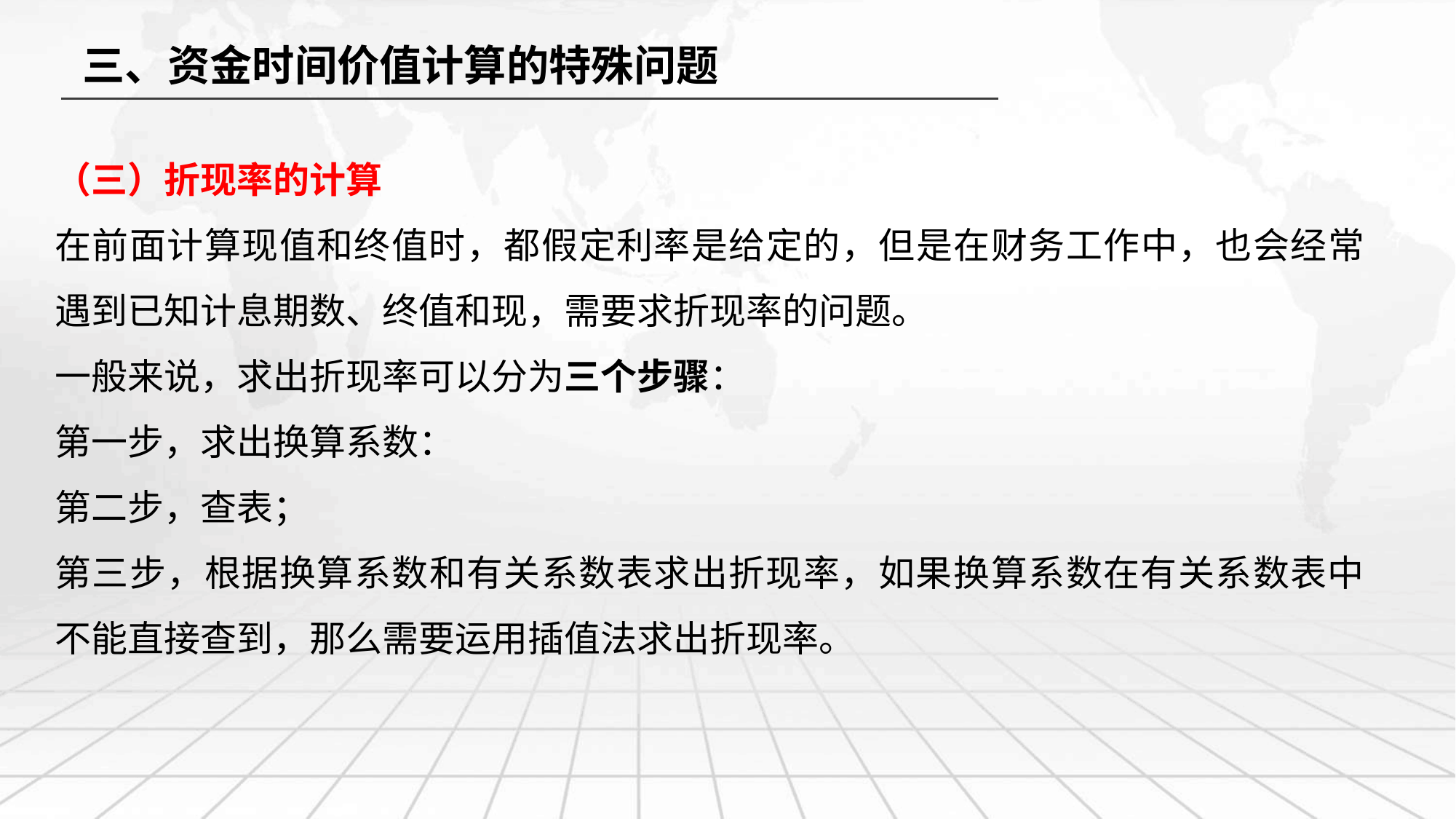

三、资金时间价值计算的特殊问题
（三）折现率的计算
在前面计算现值和终值时，都假定利率是给定的，但是在财务工作中，也会经常遇到已知计息期数、终值和现，需要求折现率的问题。
一般来说，求出折现率可以分为三个步骤：
第一步，求出换算系数：
第二步，查表；
第三步，根据换算系数和有关系数表求出折现率，如果换算系数在有关系数表中不能直接查到，那么需要运用插值法求出折现率。